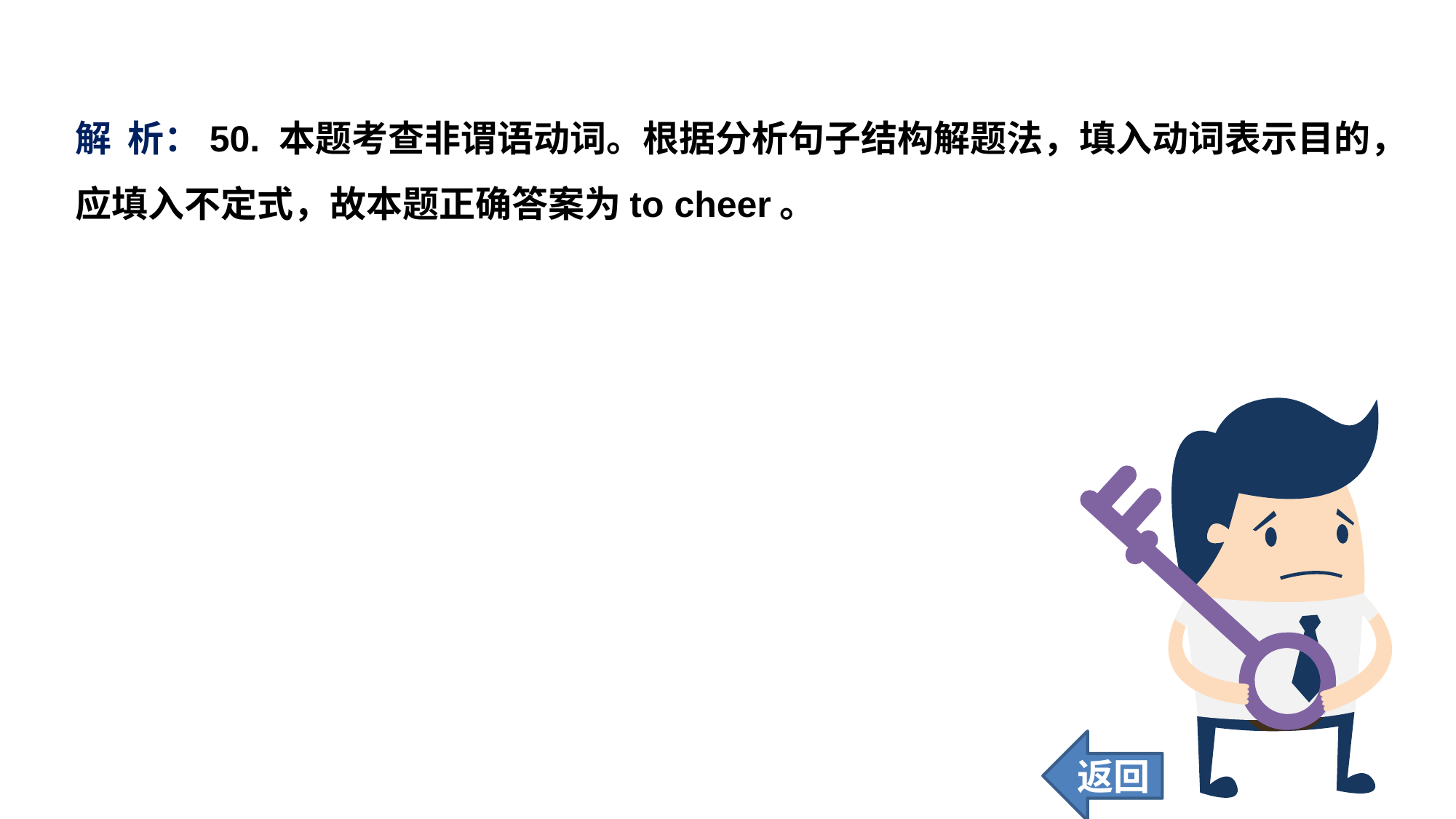

解  析：50. 本题考查非谓语动词。根据分析句子结构解题法，填入动词表示目的，应填入不定式，故本题正确答案为to cheer。

返回
236